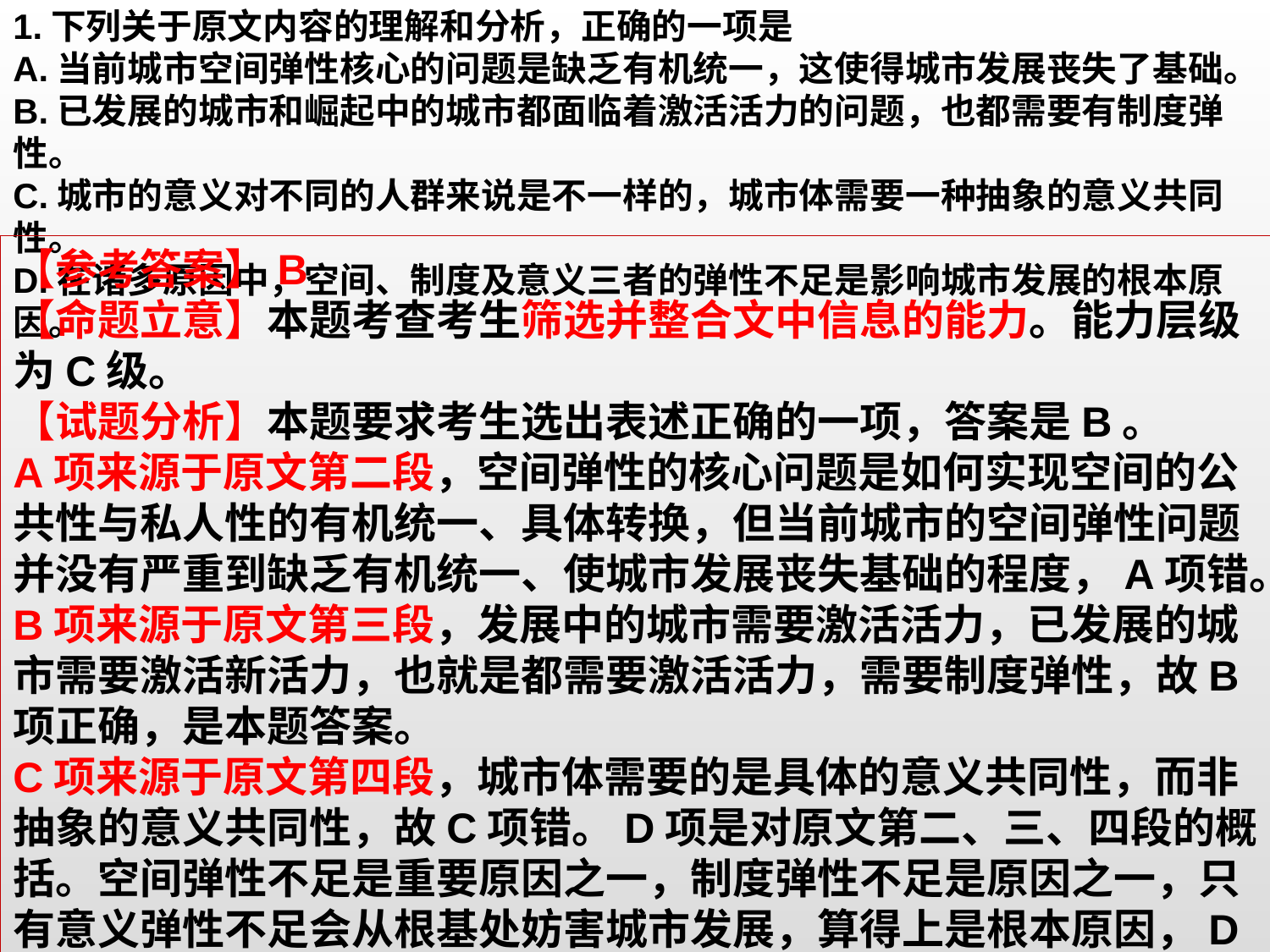

1.下列关于原文内容的理解和分析，正确的一项是
A.当前城市空间弹性核心的问题是缺乏有机统一，这使得城市发展丧失了基础。
B.已发展的城市和崛起中的城市都面临着激活活力的问题，也都需要有制度弹性。
C.城市的意义对不同的人群来说是不一样的，城市体需要一种抽象的意义共同性。
D.在诸多原因中，空间、制度及意义三者的弹性不足是影响城市发展的根本原因。
【参考答案】B
【命题立意】本题考查考生筛选并整合文中信息的能力。能力层级为C级。
【试题分析】本题要求考生选出表述正确的一项，答案是B。
A项来源于原文第二段，空间弹性的核心问题是如何实现空间的公共性与私人性的有机统一、具体转换，但当前城市的空间弹性问题并没有严重到缺乏有机统一、使城市发展丧失基础的程度，A项错。B项来源于原文第三段，发展中的城市需要激活活力，已发展的城市需要激活新活力，也就是都需要激活活力，需要制度弹性，故B项正确，是本题答案。
C项来源于原文第四段，城市体需要的是具体的意义共同性，而非抽象的意义共同性，故C项错。D项是对原文第二、三、四段的概括。空间弹性不足是重要原因之一，制度弹性不足是原因之一，只有意义弹性不足会从根基处妨害城市发展，算得上是根本原因，D项错。